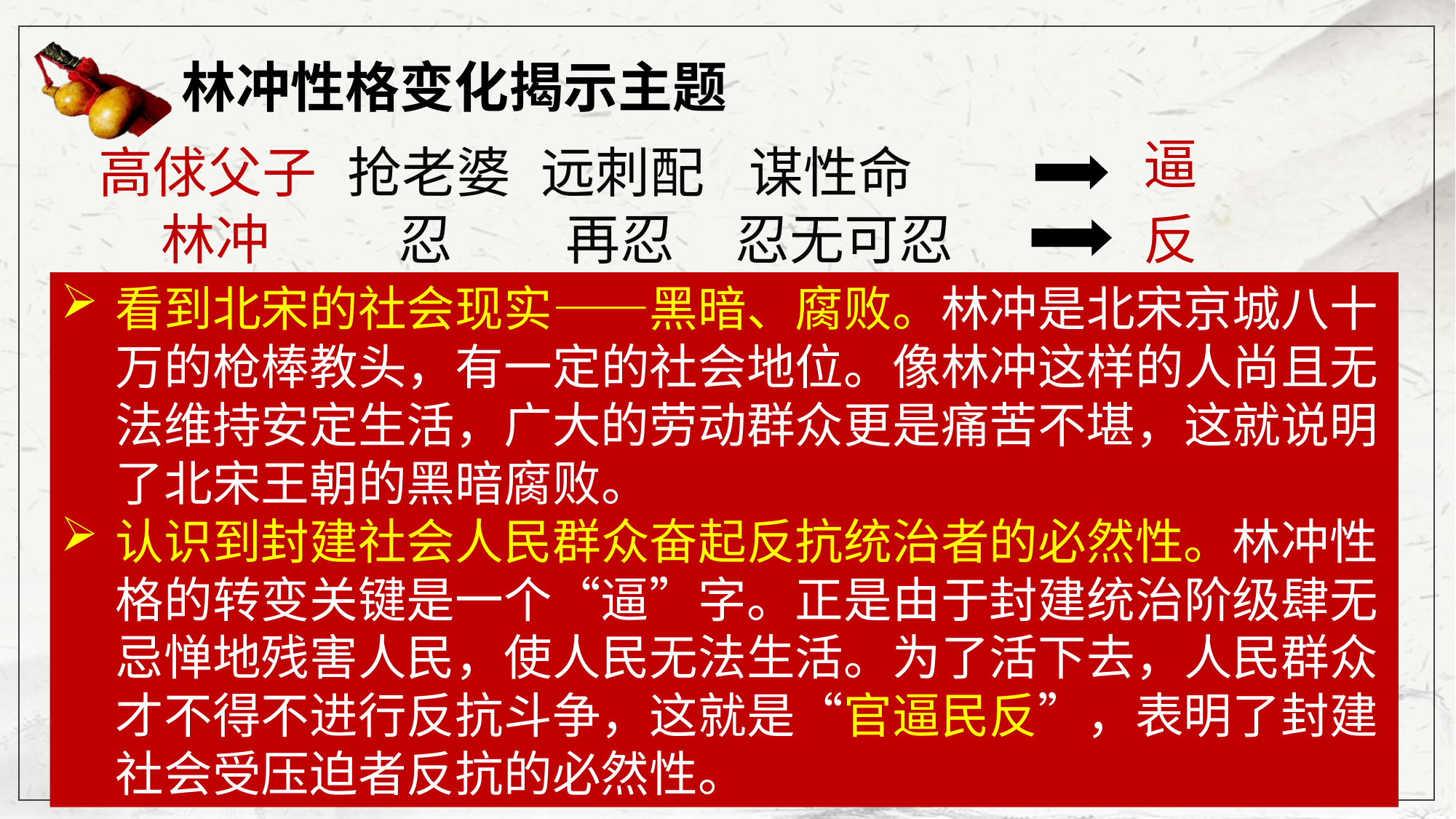

林冲性格变化揭示主题
逼
抢老婆
远刺配
谋性命
高俅父子

林冲
忍无可忍
反
忍
再忍

看到北宋的社会现实——黑暗、腐败。林冲是北宋京城八十万的枪棒教头，有一定的社会地位。像林冲这样的人尚且无法维持安定生活，广大的劳动群众更是痛苦不堪，这就说明了北宋王朝的黑暗腐败。
认识到封建社会人民群众奋起反抗统治者的必然性。林冲性格的转变关键是一个“逼”字。正是由于封建统治阶级肆无忌惮地残害人民，使人民无法生活。为了活下去，人民群众才不得不进行反抗斗争，这就是“官逼民反”，表明了封建社会受压迫者反抗的必然性。